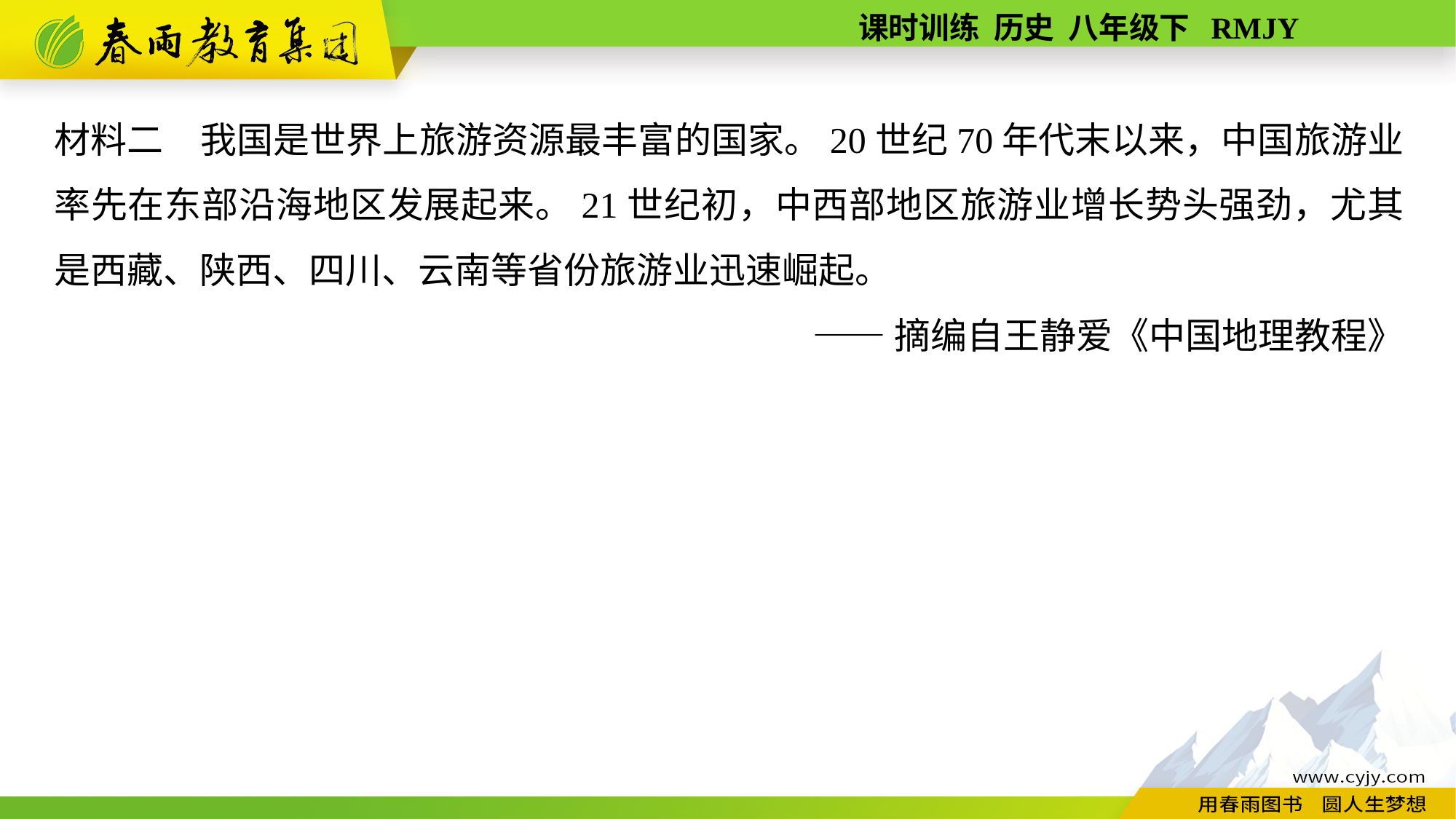

材料二　我国是世界上旅游资源最丰富的国家。20世纪70年代末以来，中国旅游业率先在东部沿海地区发展起来。21世纪初，中西部地区旅游业增长势头强劲，尤其是西藏、陕西、四川、云南等省份旅游业迅速崛起。
——摘编自王静爱《中国地理教程》